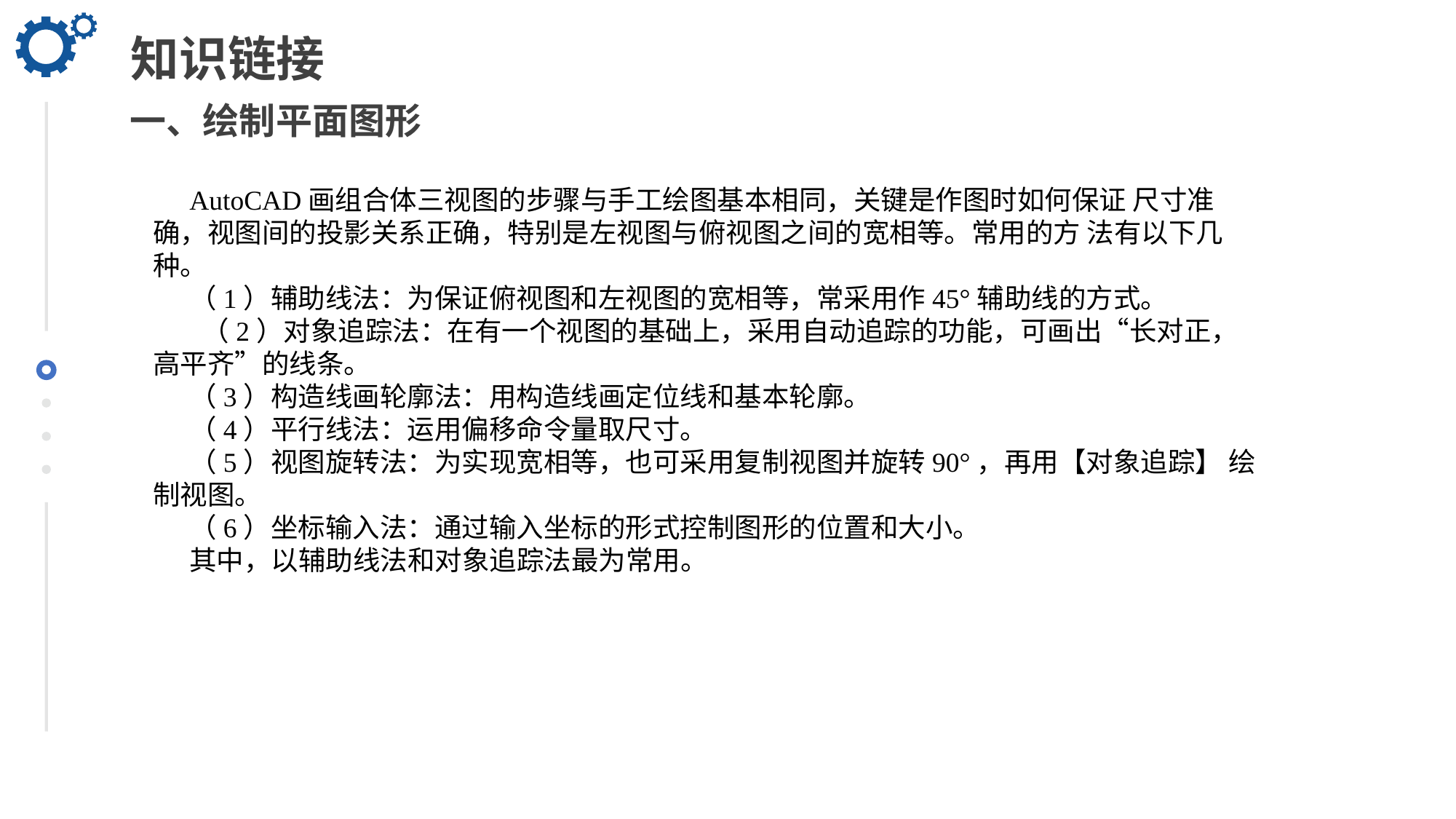

知识链接
一、绘制平面图形

AutoCAD画组合体三视图的步骤与手工绘图基本相同，关键是作图时如何保证 尺寸准确，视图间的投影关系正确，特别是左视图与俯视图之间的宽相等。常用的方 法有以下几种。
（1）辅助线法：为保证俯视图和左视图的宽相等，常采用作45°辅助线的方式。
 （2）对象追踪法：在有一个视图的基础上，采用自动追踪的功能，可画出“长对正， 高平齐”的线条。
（3）构造线画轮廓法：用构造线画定位线和基本轮廓。
（4）平行线法：运用偏移命令量取尺寸。
（5）视图旋转法：为实现宽相等，也可采用复制视图并旋转90°，再用【对象追踪】 绘制视图。
（6）坐标输入法：通过输入坐标的形式控制图形的位置和大小。
其中，以辅助线法和对象追踪法最为常用。